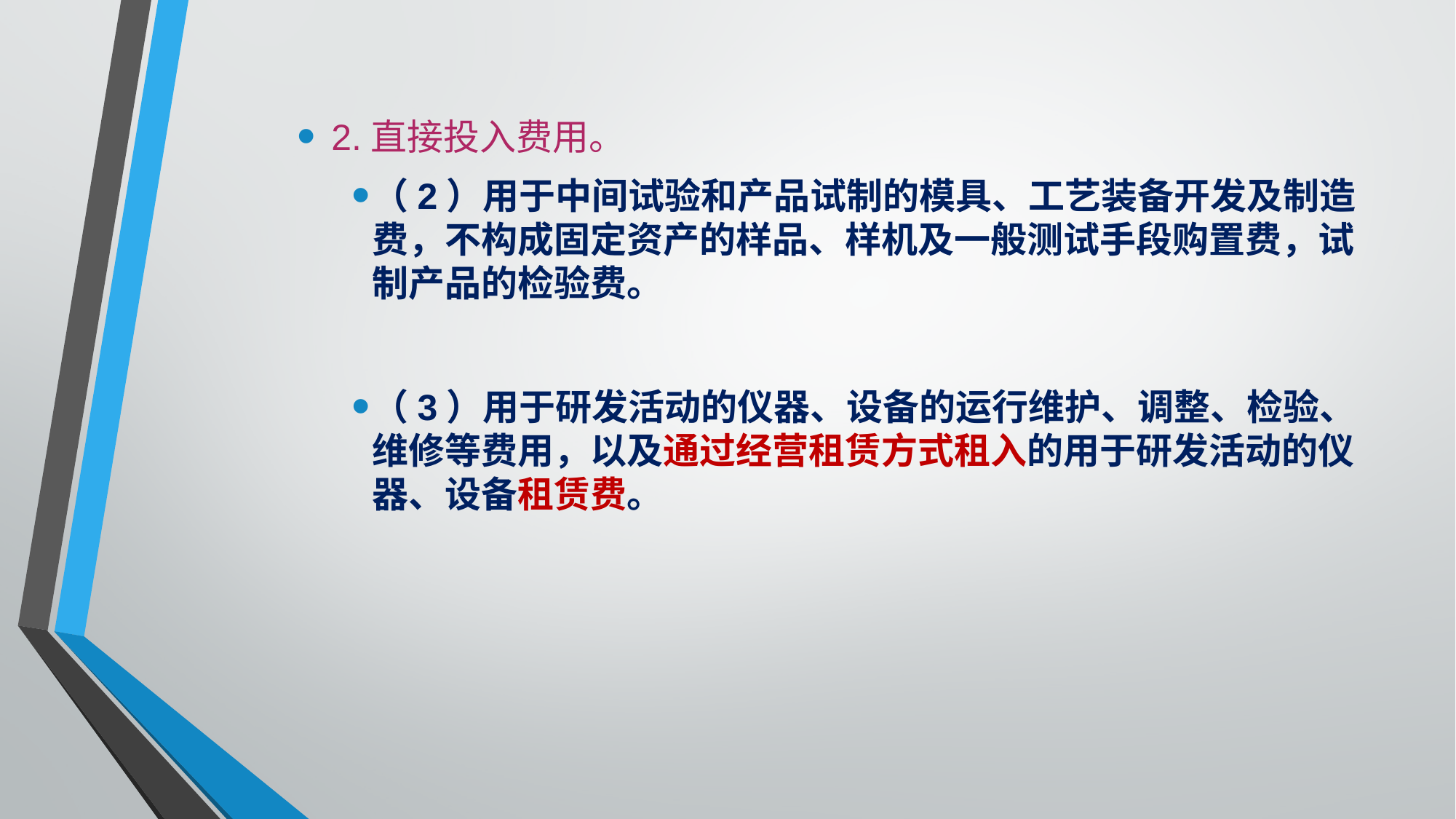

2.直接投入费用。
（2）用于中间试验和产品试制的模具、工艺装备开发及制造费，不构成固定资产的样品、样机及一般测试手段购置费，试制产品的检验费。

（3）用于研发活动的仪器、设备的运行维护、调整、检验、维修等费用，以及通过经营租赁方式租入的用于研发活动的仪器、设备租赁费。